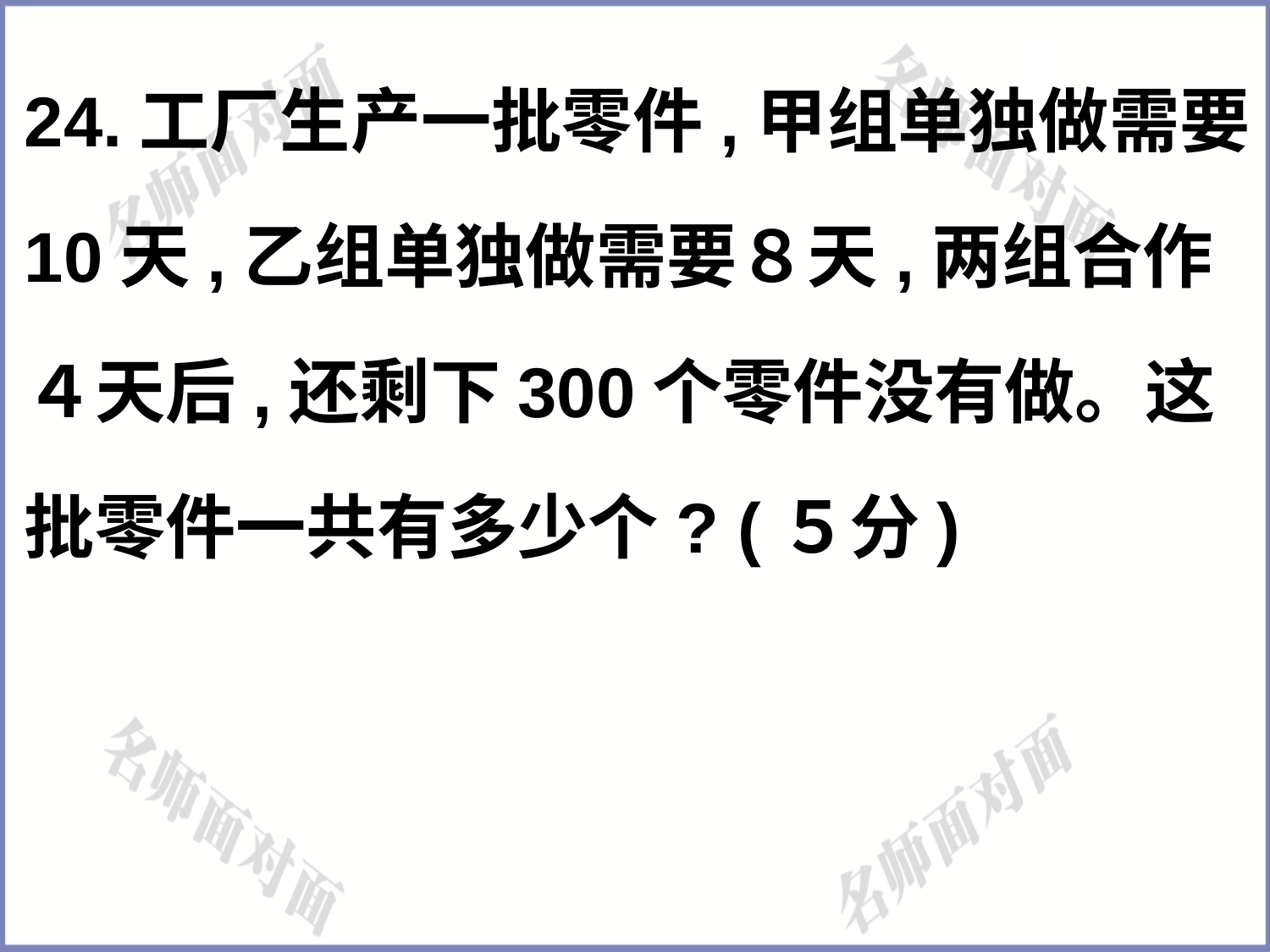

24.工厂生产一批零件,甲组单独做需要10天,乙组单独做需要８天,两组合作４天后,还剩下300个零件没有做。这批零件一共有多少个? (５分)